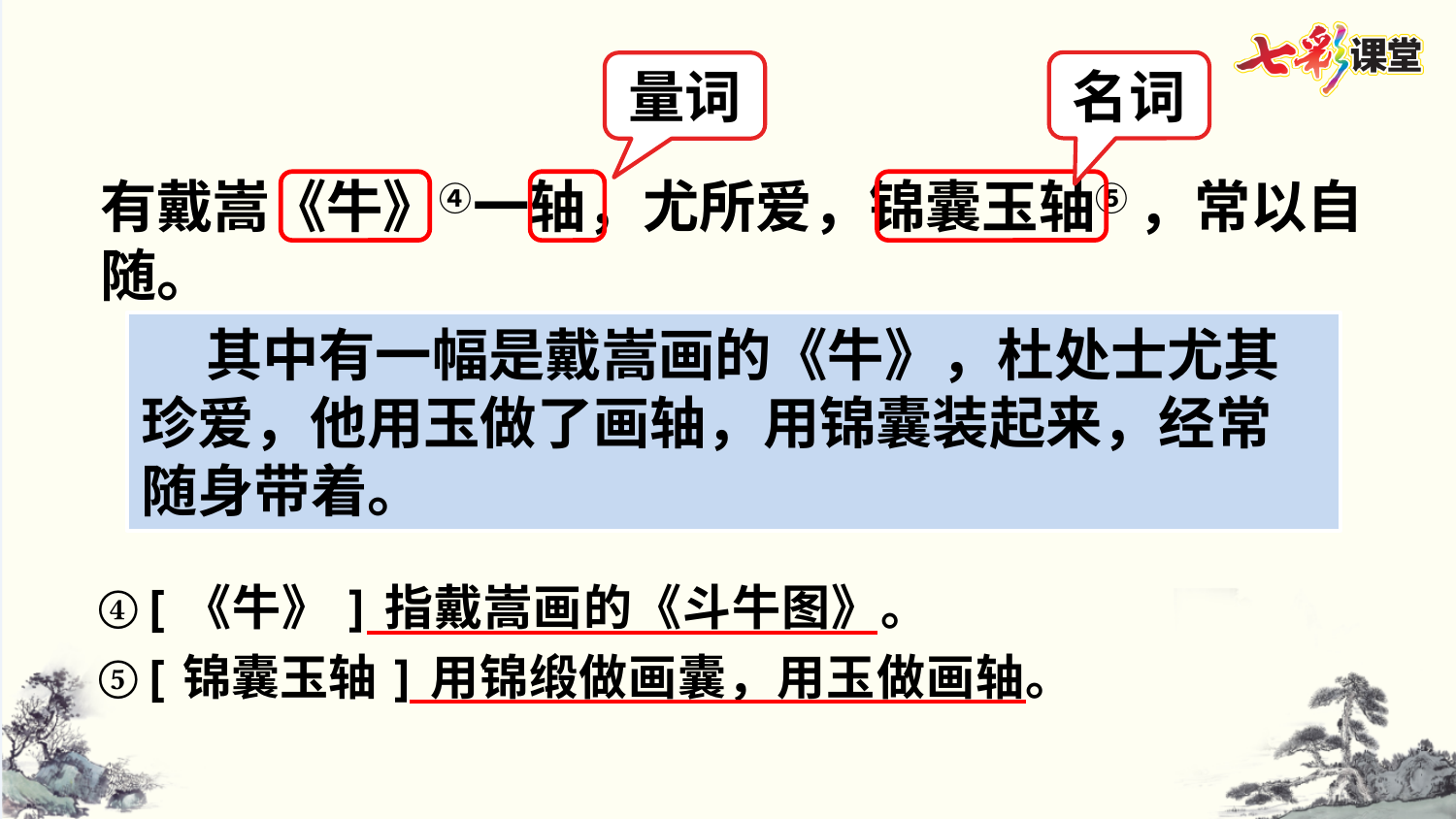

名词
量词
有戴嵩《牛》④一轴，尤所爱，锦囊玉轴⑤ ，常以自随。

    其中有一幅是戴嵩画的《牛》，杜处士尤其珍爱，他用玉做了画轴，用锦囊装起来，经常随身带着。
④[《牛》]指戴嵩画的《斗牛图》。
⑤[锦囊玉轴]用锦缎做画囊，用玉做画轴。